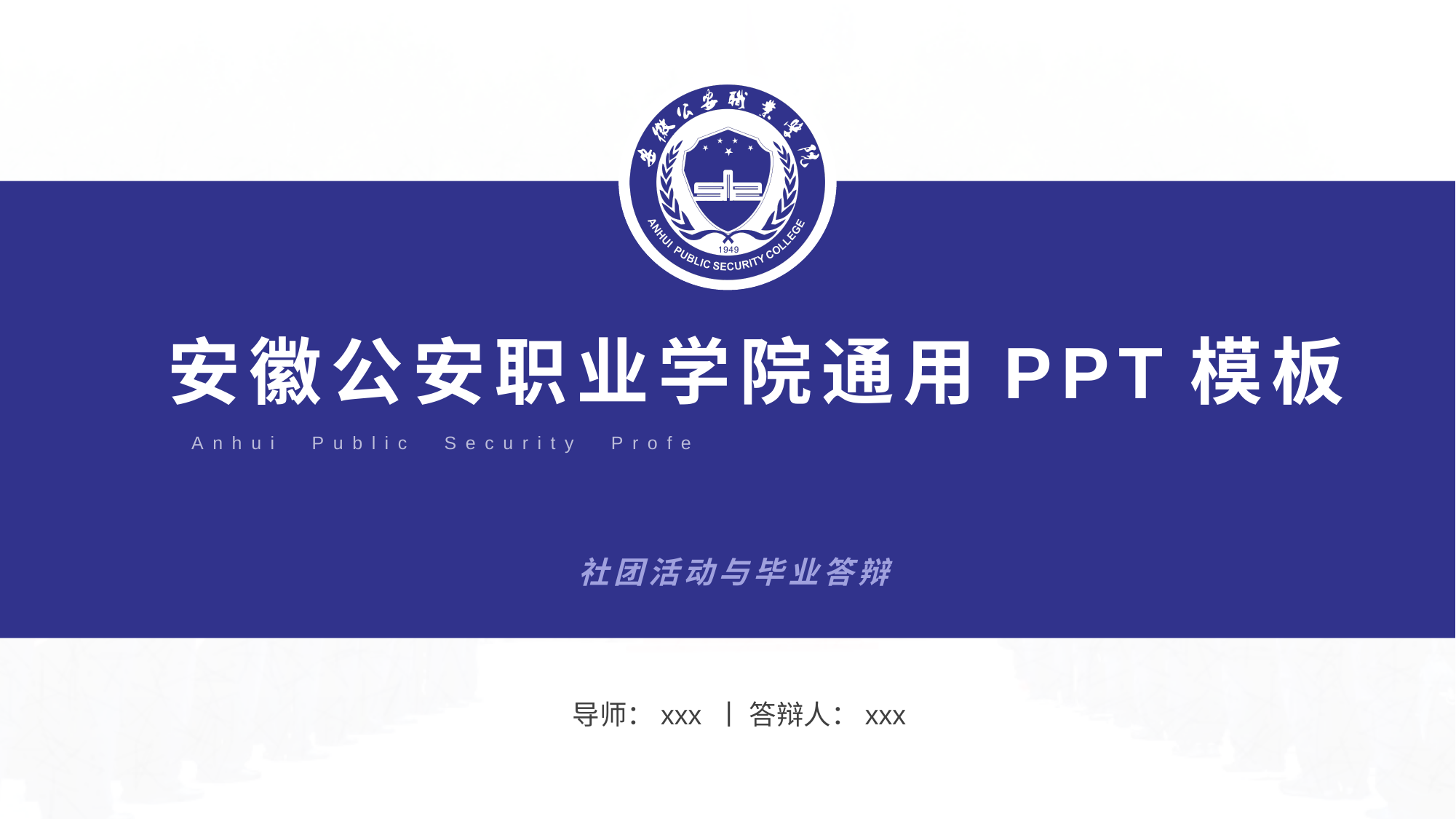

安徽公安职业学院通用PPT模板
Anhui  Public  Security  Profession  College  general  template

社团活动与毕业答辩

导师：xxx 丨 答辩人：xxx